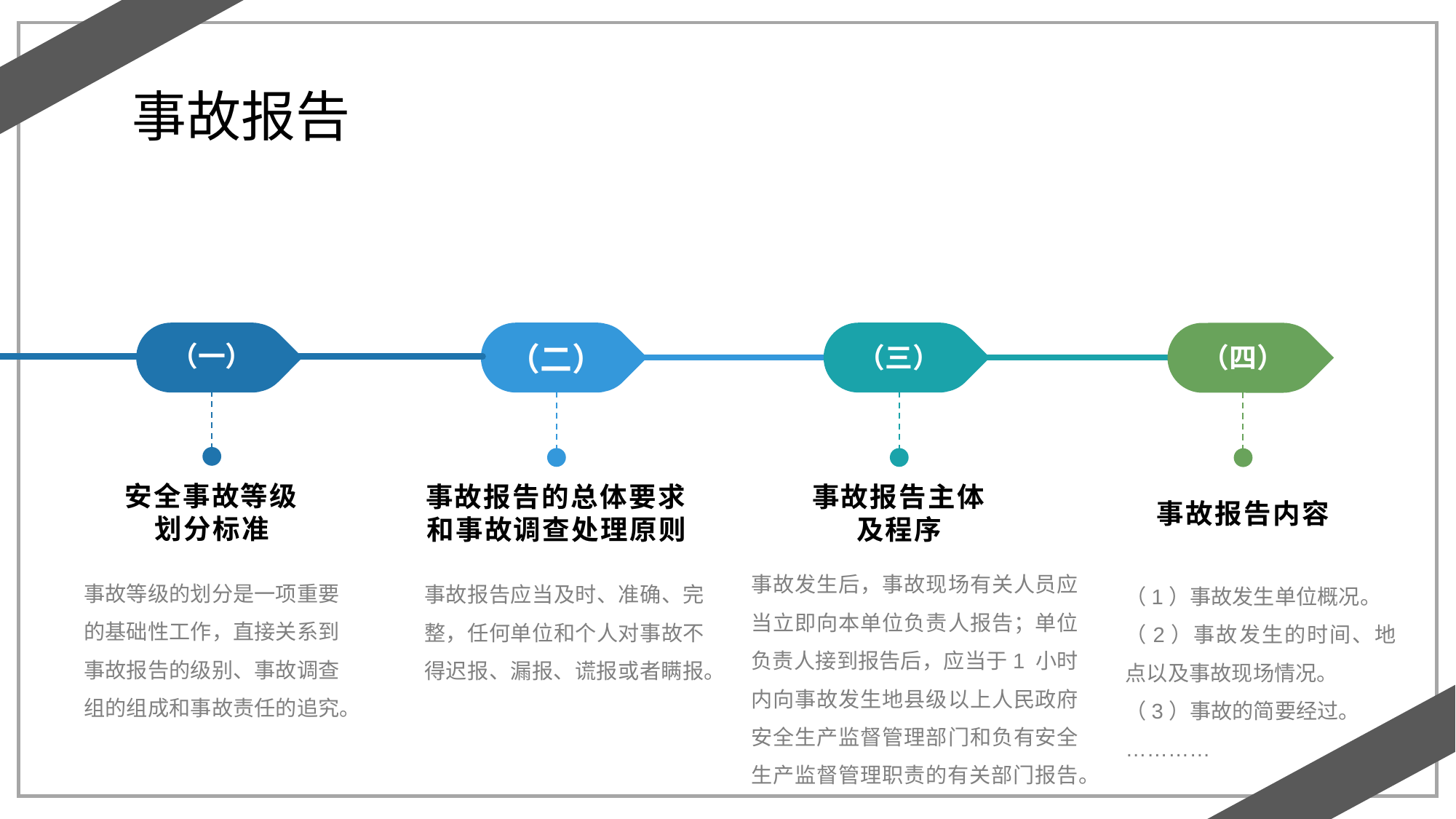

事故报告

（一）
（二）
（三）
（四）

安全事故等级划分标准
事故报告主体及程序
事故报告的总体要求和事故调查处理原则
事故报告内容
事故发生后，事故现场有关人员应当立即向本单位负责人报告；单位负责人接到报告后，应当于1 小时内向事故发生地县级以上人民政府安全生产监督管理部门和负有安全生产监督管理职责的有关部门报告。
事故等级的划分是一项重要的基础性工作，直接关系到事故报告的级别、事故调查组的组成和事故责任的追究。
事故报告应当及时、准确、完整，任何单位和个人对事故不得迟报、漏报、谎报或者瞒报。
（1）事故发生单位概况。
（2）事故发生的时间、地点以及事故现场情况。
（3）事故的简要经过。
…………